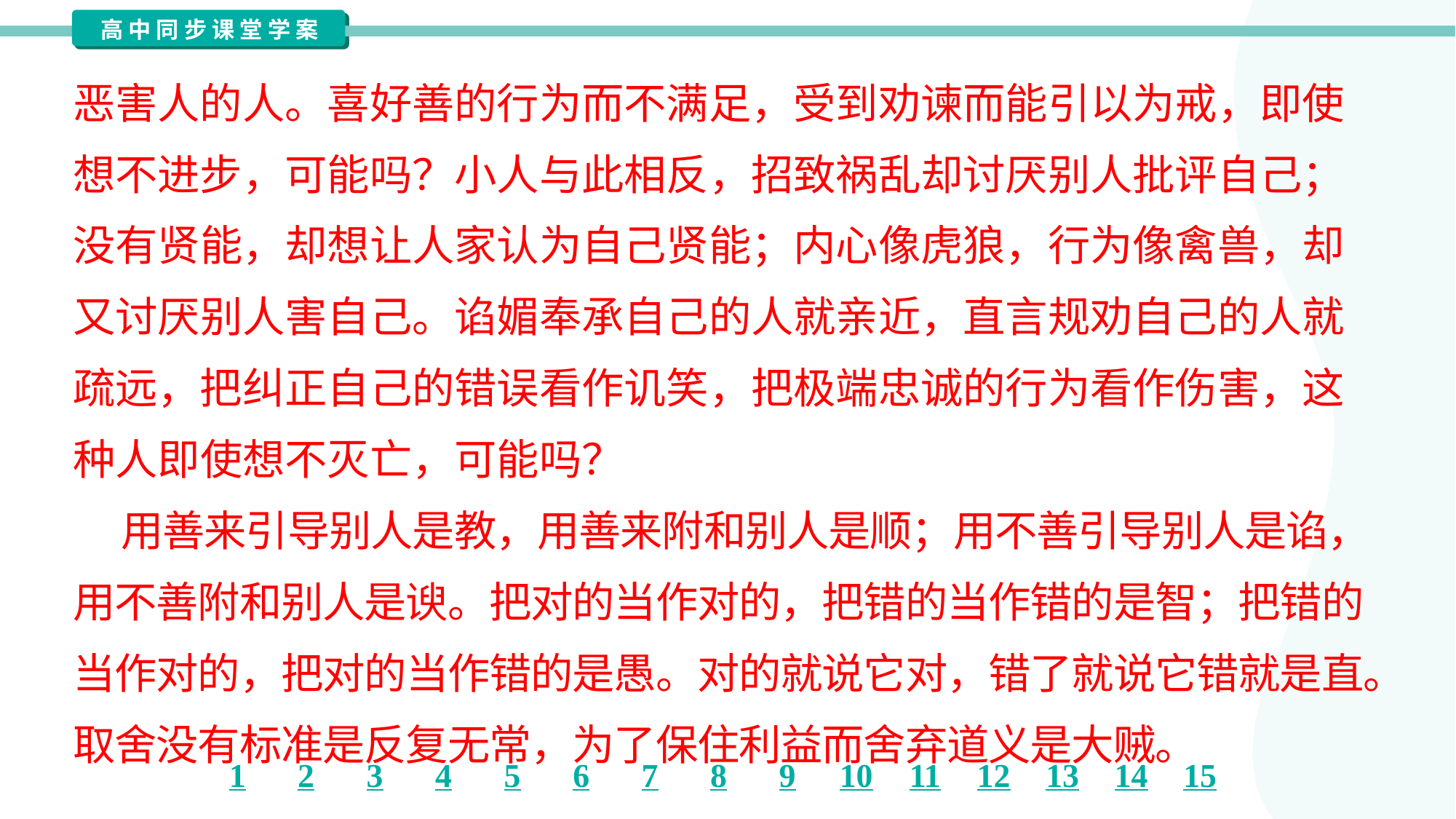

恶害人的人。喜好善的行为而不满足，受到劝谏而能引以为戒，即使
想不进步，可能吗？小人与此相反，招致祸乱却讨厌别人批评自己；
没有贤能，却想让人家认为自己贤能；内心像虎狼，行为像禽兽，却
又讨厌别人害自己。谄媚奉承自己的人就亲近，直言规劝自己的人就
疏远，把纠正自己的错误看作讥笑，把极端忠诚的行为看作伤害，这
种人即使想不灭亡，可能吗？
    用善来引导别人是教，用善来附和别人是顺；用不善引导别人是谄，
用不善附和别人是谀。把对的当作对的，把错的当作错的是智；把错的
当作对的，把对的当作错的是愚。对的就说它对，错了就说它错就是直。
取舍没有标准是反复无常，为了保住利益而舍弃道义是大贼。